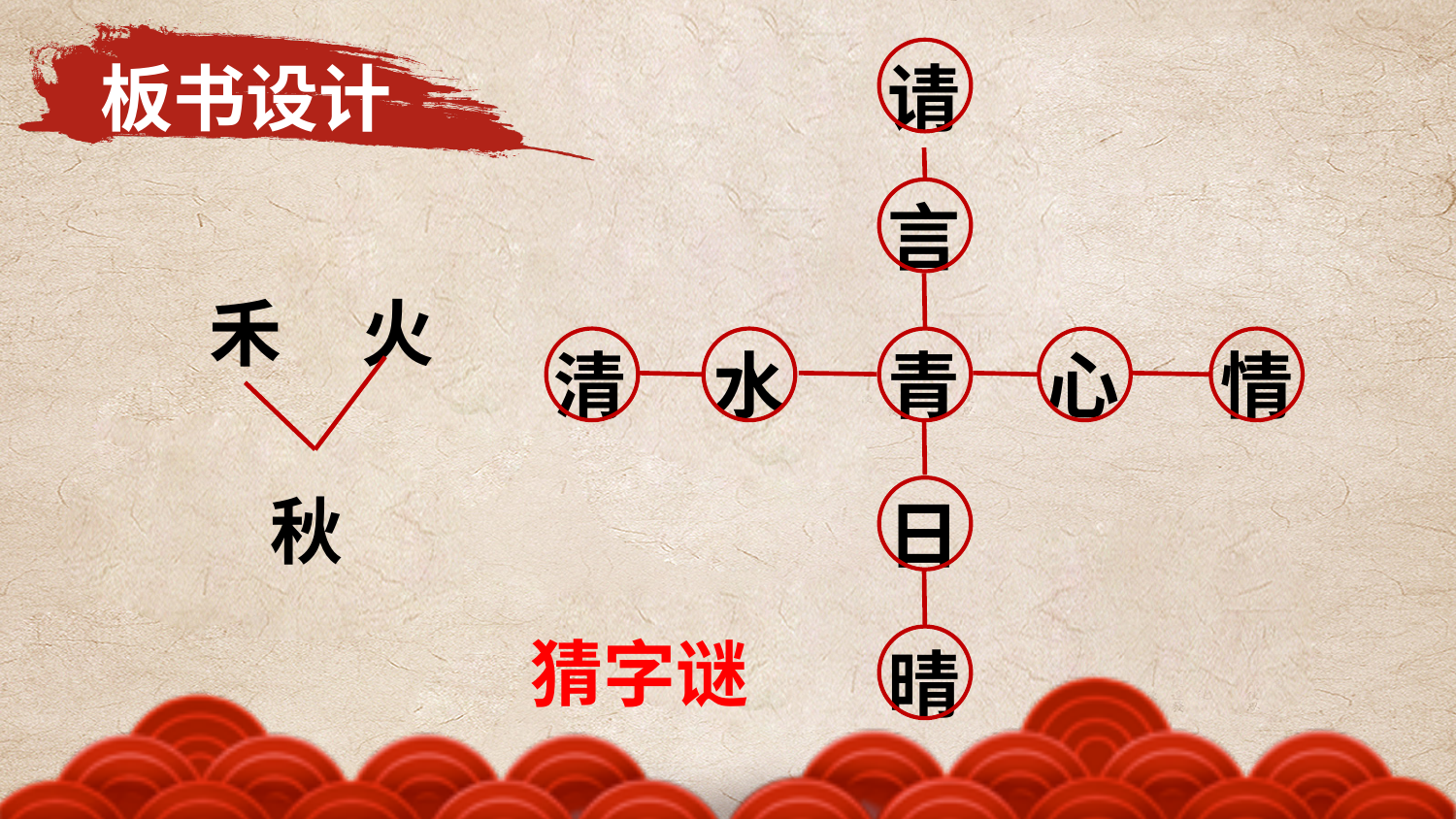

板书设计
请

言

禾
火
清
水
青
心
情

秋
日

晴
猜字谜